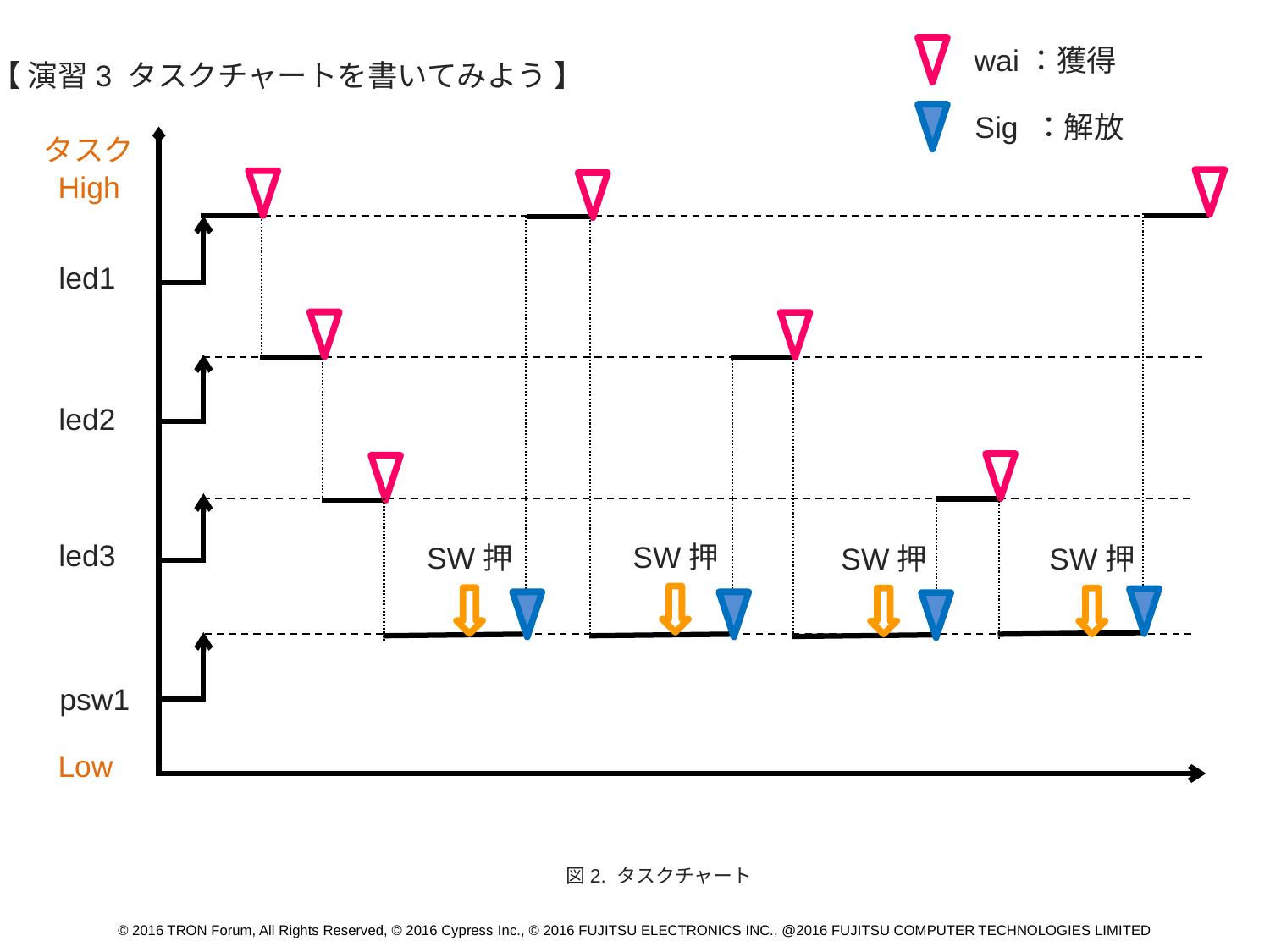

wai：獲得

【 演習3 タスクチャートを書いてみよう 】

Sig ：解放
タスク
High

led1

led2

led3
SW押
SW押
SW押
SW押

psw1
Low
図2. タスクチャート
© 2016 TRON Forum, All Rights Reserved, © 2016 Cypress Inc., © 2016 FUJITSU ELECTRONICS INC., @2016 FUJITSU COMPUTER TECHNOLOGIES LIMITED